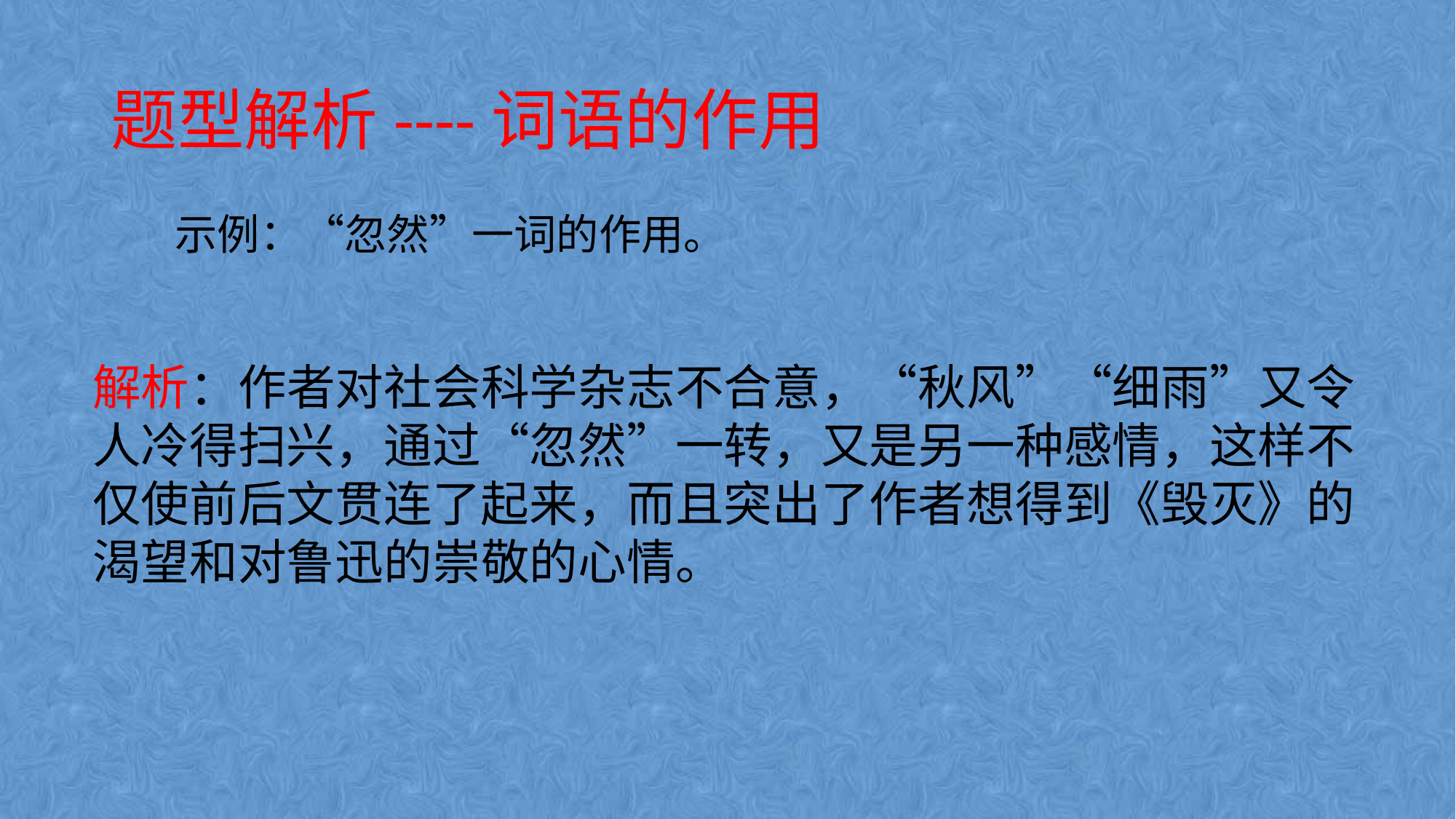

# 题型解析----词语的作用
示例：“忽然”一词的作用。
解析：作者对社会科学杂志不合意，“秋风”“细雨”又令人冷得扫兴，通过“忽然”一转，又是另一种感情，这样不仅使前后文贯连了起来，而且突出了作者想得到《毁灭》的渴望和对鲁迅的崇敬的心情。